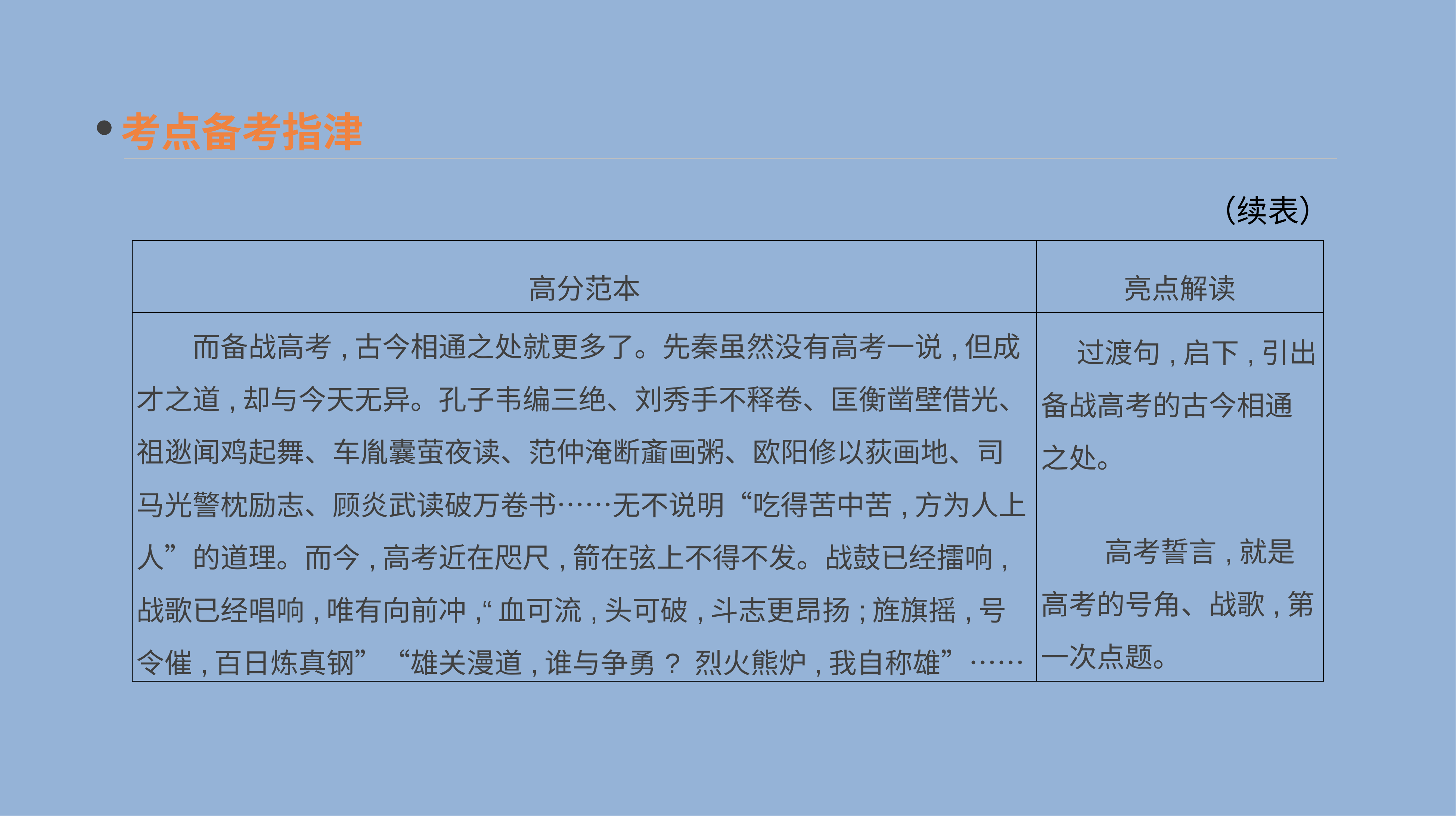

考点备考指津

（续表）
| 高分范本 | 亮点解读 |
| --- | --- |
| 而备战高考,古今相通之处就更多了。先秦虽然没有高考一说,但成才之道,却与今天无异。孔子韦编三绝、刘秀手不释卷、匡衡凿壁借光、祖逖闻鸡起舞、车胤囊萤夜读、范仲淹断齑画粥、欧阳修以荻画地、司马光警枕励志、顾炎武读破万卷书……无不说明“吃得苦中苦,方为人上人”的道理。而今,高考近在咫尺,箭在弦上不得不发。战鼓已经擂响,战歌已经唱响,唯有向前冲,“血可流,头可破,斗志更昂扬;旌旗摇,号令催,百日炼真钢”“雄关漫道,谁与争勇? 烈火熊炉,我自称雄”…… | 过渡句,启下,引出备战高考的古今相通之处。 　　高考誓言,就是高考的号角、战歌,第一次点题。 |